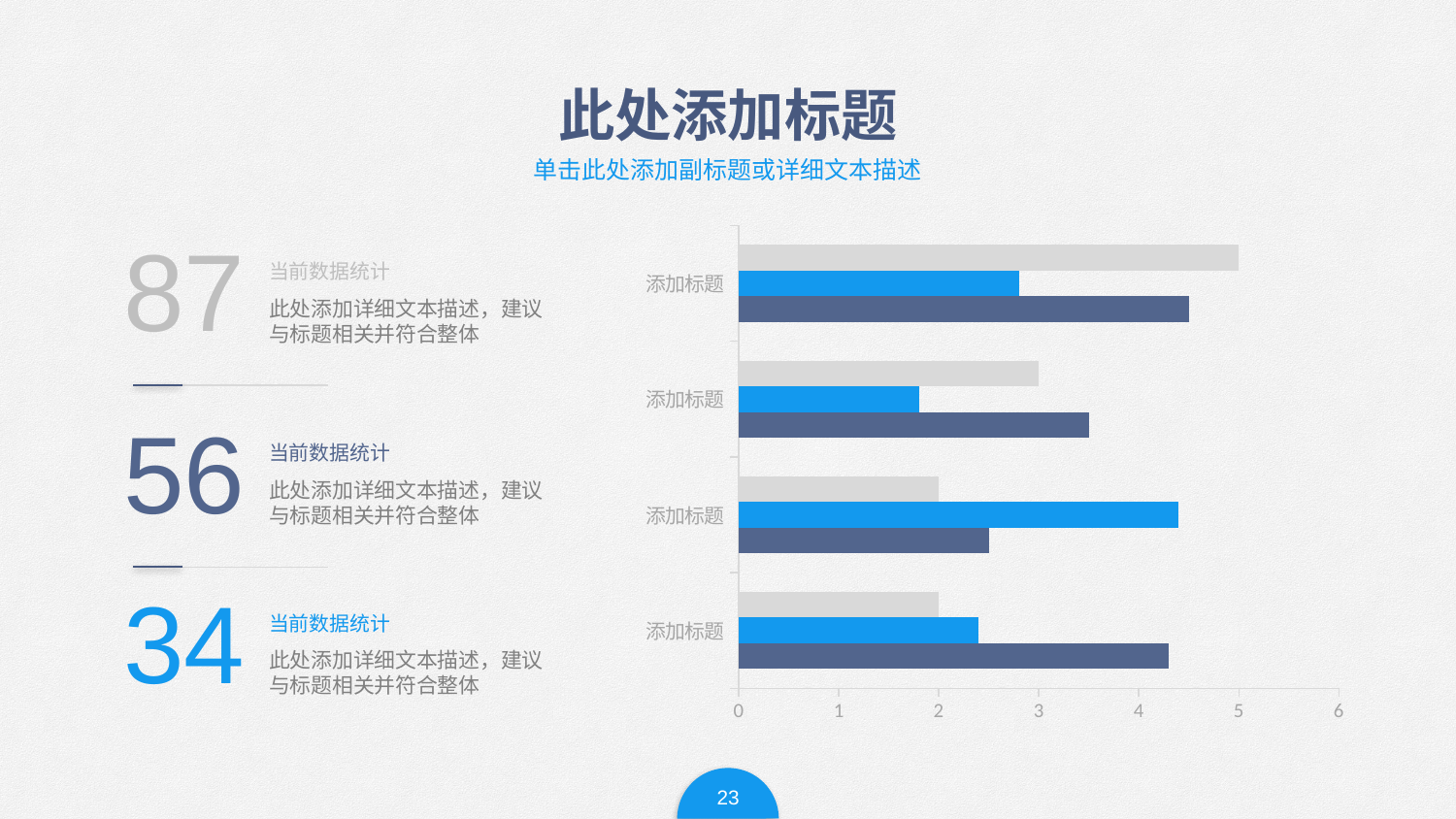

# 此处添加标题
单击此处添加副标题或详细文本描述
87

### Chart

| Category | 列1 | 列2 | 列3 |
|---|---|---|---|
| 添加标题 | 4.3 | 2.4 | 2.0 |
| 添加标题 | 2.5 | 4.4 | 2.0 |
| 添加标题 | 3.5 | 1.8 | 3.0 |
| 添加标题 | 4.5 | 2.8 | 5.0 |
当前数据统计
此处添加详细文本描述，建议与标题相关并符合整体
56
当前数据统计
此处添加详细文本描述，建议与标题相关并符合整体
34
当前数据统计
此处添加详细文本描述，建议与标题相关并符合整体
23